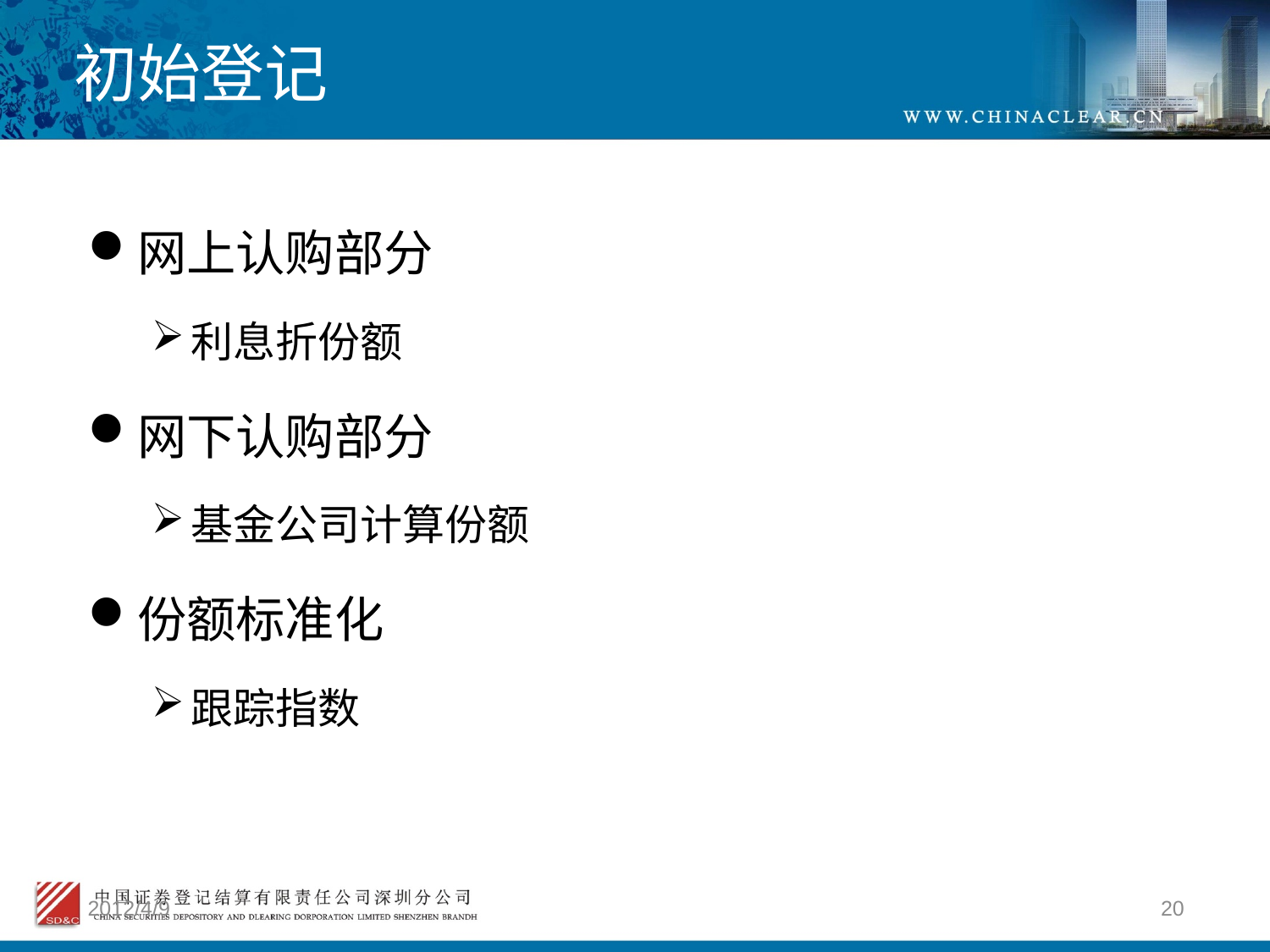

# 初始登记
网上认购部分
利息折份额
网下认购部分
基金公司计算份额
份额标准化
跟踪指数
2012/4/9
20